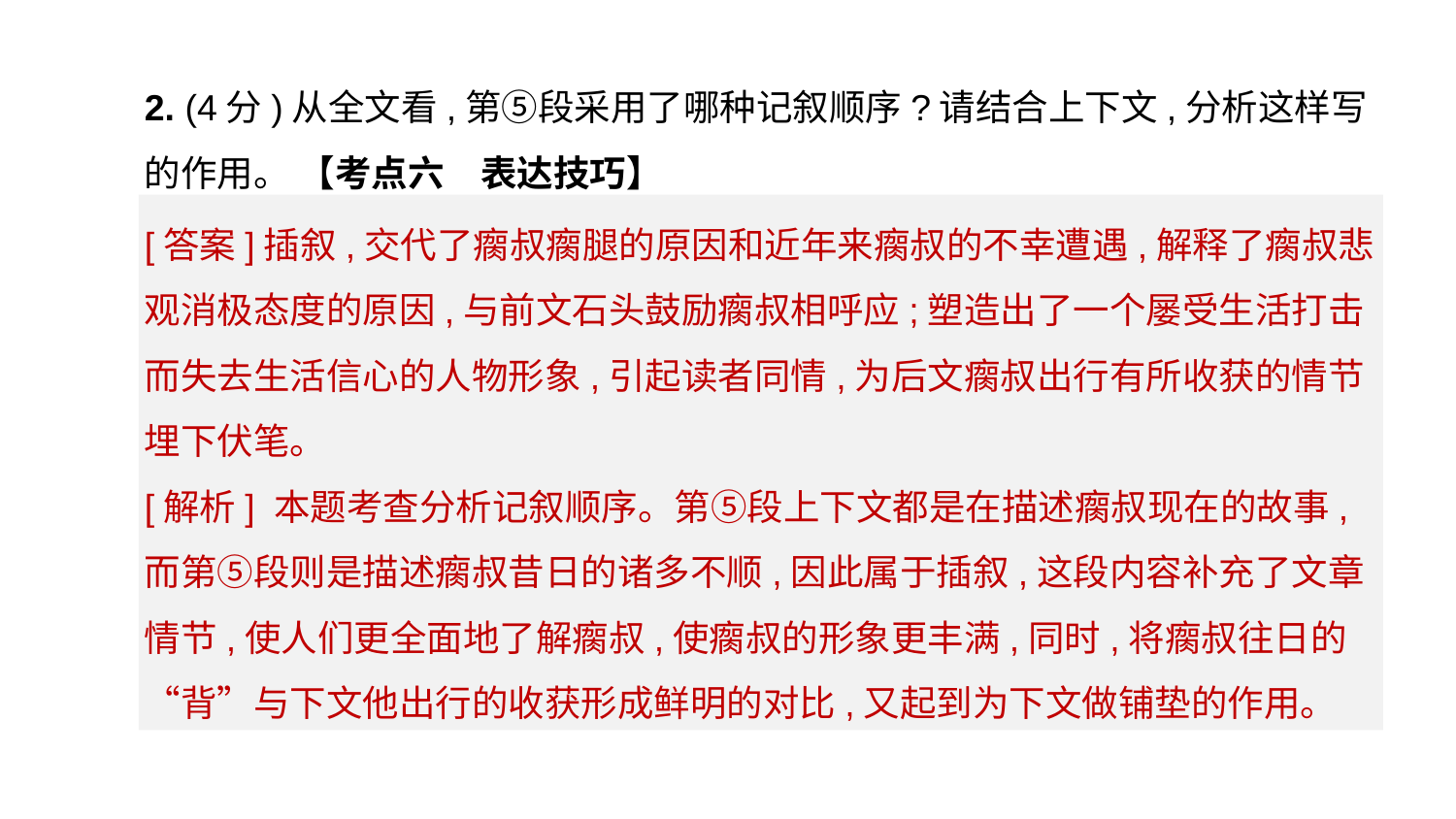

2. (4分)从全文看,第⑤段采用了哪种记叙顺序?请结合上下文,分析这样写的作用。 【考点六　表达技巧】
[答案]插叙,交代了瘸叔瘸腿的原因和近年来瘸叔的不幸遭遇,解释了瘸叔悲观消极态度的原因,与前文石头鼓励瘸叔相呼应;塑造出了一个屡受生活打击而失去生活信心的人物形象,引起读者同情,为后文瘸叔出行有所收获的情节埋下伏笔。
[解析] 本题考查分析记叙顺序。第⑤段上下文都是在描述瘸叔现在的故事,而第⑤段则是描述瘸叔昔日的诸多不顺,因此属于插叙,这段内容补充了文章情节,使人们更全面地了解瘸叔,使瘸叔的形象更丰满,同时,将瘸叔往日的“背”与下文他出行的收获形成鲜明的对比,又起到为下文做铺垫的作用。